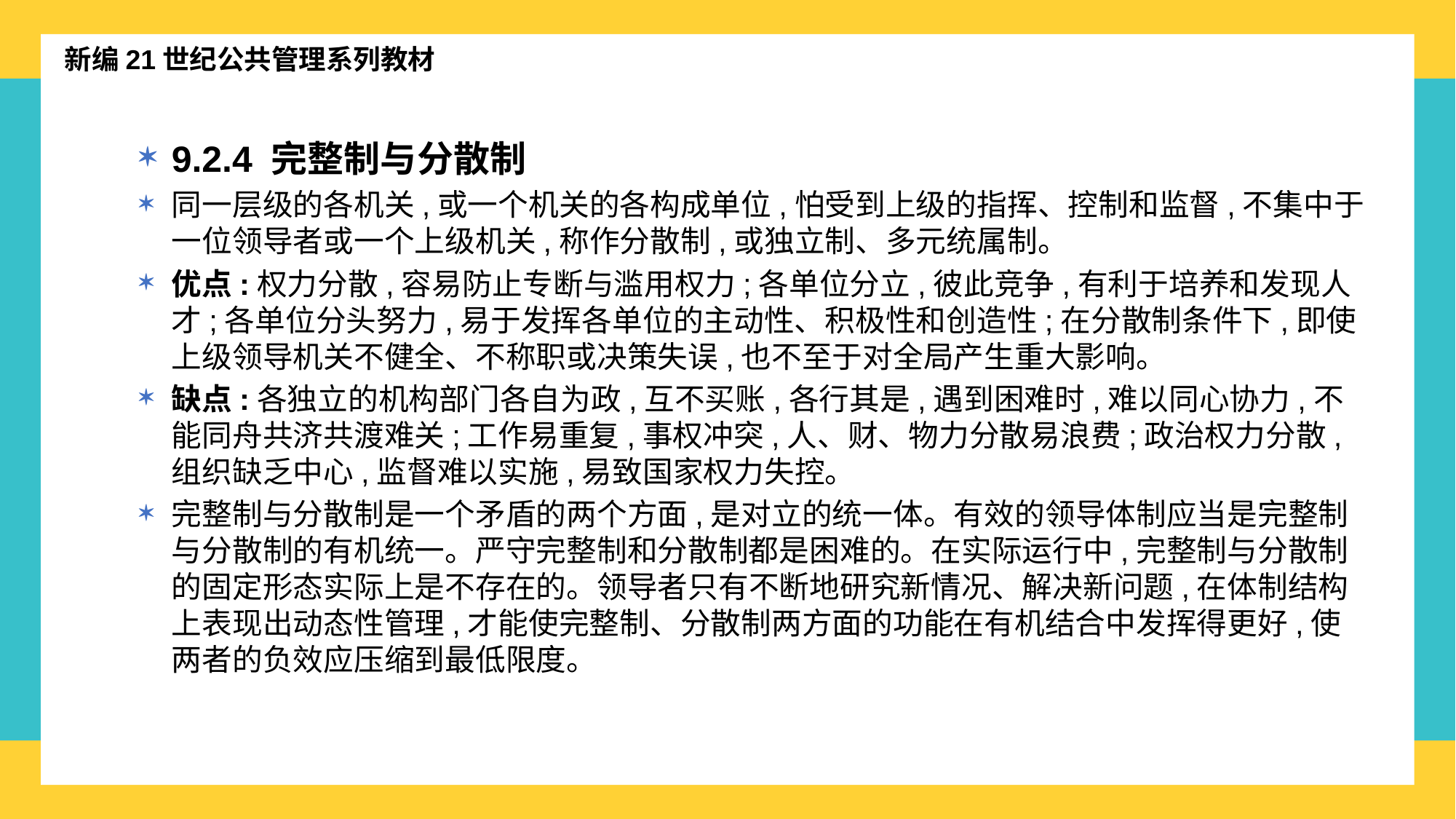

新编21世纪公共管理系列教材
9.2.4 完整制与分散制
同一层级的各机关,或一个机关的各构成单位,怕受到上级的指挥、控制和监督,不集中于一位领导者或一个上级机关,称作分散制,或独立制、多元统属制。
优点:权力分散,容易防止专断与滥用权力;各单位分立,彼此竞争,有利于培养和发现人才;各单位分头努力,易于发挥各单位的主动性、积极性和创造性;在分散制条件下,即使上级领导机关不健全、不称职或决策失误,也不至于对全局产生重大影响。
缺点:各独立的机构部门各自为政,互不买账,各行其是,遇到困难时,难以同心协力,不能同舟共济共渡难关;工作易重复,事权冲突,人、财、物力分散易浪费;政治权力分散,组织缺乏中心,监督难以实施,易致国家权力失控。
完整制与分散制是一个矛盾的两个方面,是对立的统一体。有效的领导体制应当是完整制与分散制的有机统一。严守完整制和分散制都是困难的。在实际运行中,完整制与分散制的固定形态实际上是不存在的。领导者只有不断地研究新情况、解决新问题,在体制结构上表现出动态性管理,才能使完整制、分散制两方面的功能在有机结合中发挥得更好,使两者的负效应压缩到最低限度。